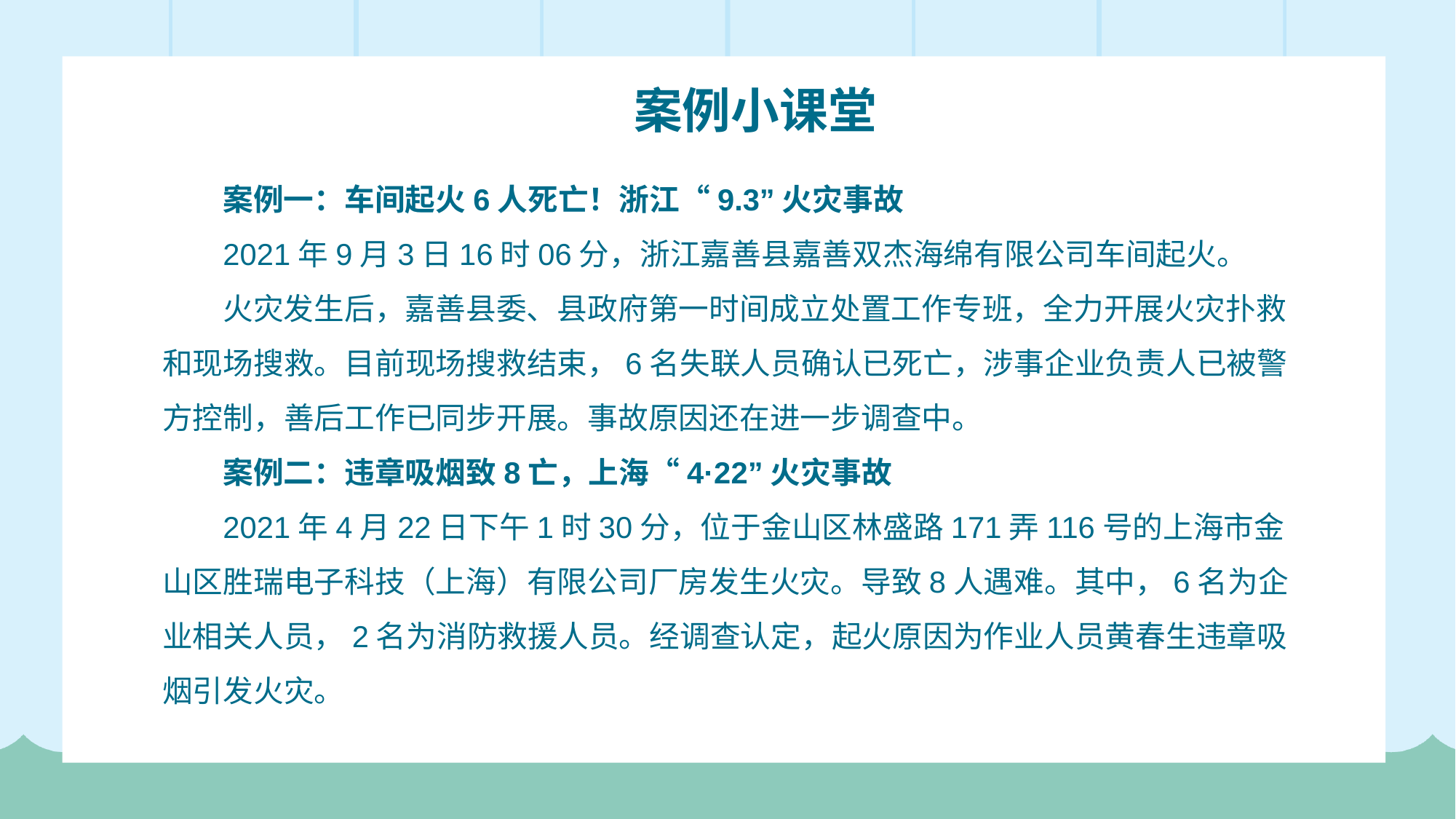

案例小课堂
案例一：车间起火6人死亡！浙江“9.3”火灾事故
2021年9月3日16时06分，浙江嘉善县嘉善双杰海绵有限公司车间起火。
火灾发生后，嘉善县委、县政府第一时间成立处置工作专班，全力开展火灾扑救和现场搜救。目前现场搜救结束，6名失联人员确认已死亡，涉事企业负责人已被警方控制，善后工作已同步开展。事故原因还在进一步调查中。
案例二：违章吸烟致8亡，上海“4·22”火灾事故
2021年4月22日下午1时30分，位于金山区林盛路171弄116号的上海市金山区胜瑞电子科技（上海）有限公司厂房发生火灾。导致8人遇难。其中，6名为企业相关人员，2名为消防救援人员。经调查认定，起火原因为作业人员黄春生违章吸烟引发火灾。